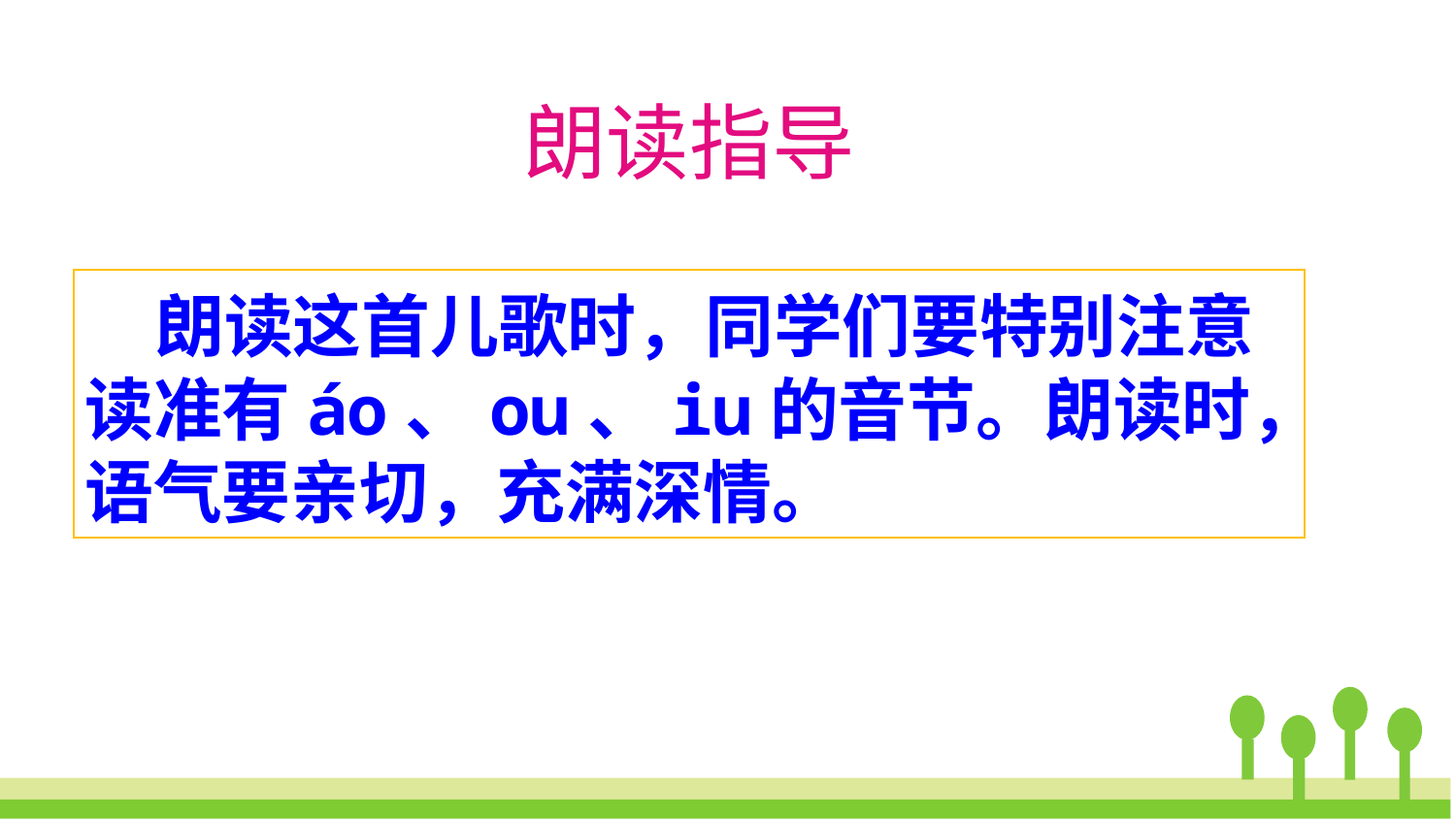

朗读指导
   朗读这首儿歌时，同学们要特别注意读准有áo、ou、iu的音节。朗读时，语气要亲切，充满深情。